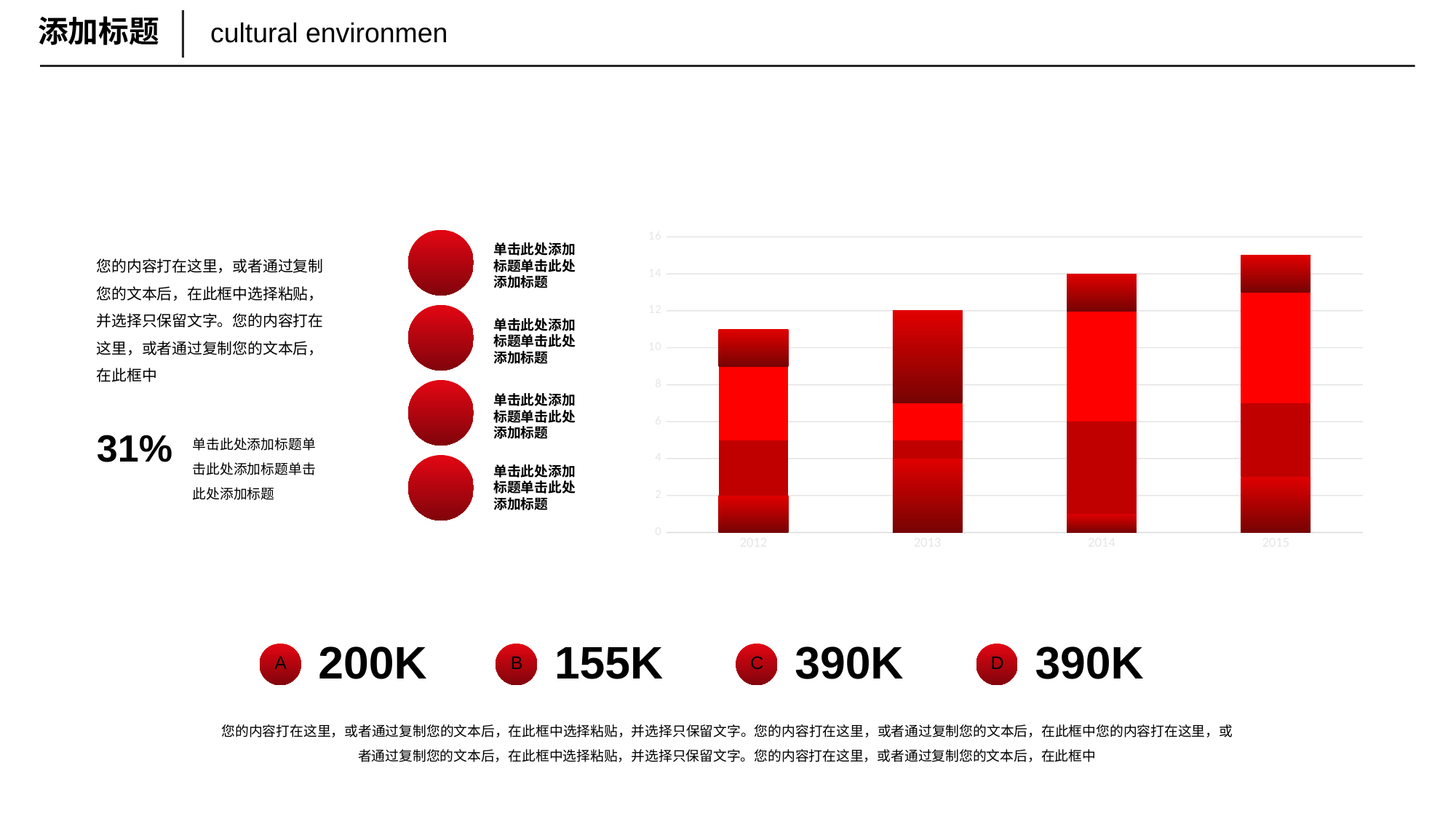

添加标题
cultural environmen

### Chart

| Category | Series 2 | Series 3 | Series 4 | Series 5 |
|---|---|---|---|---|
| 2012 | 2.0 | 3.0 | 4.0 | 2.0 |
| 2013 | 4.0 | 1.0 | 2.0 | 5.0 |
| 2014 | 1.0 | 5.0 | 6.0 | 2.0 |
| 2015 | 3.0 | 4.0 | 6.0 | 2.0 |
单击此处添加标题单击此处添加标题
您的内容打在这里，或者通过复制您的文本后，在此框中选择粘贴，并选择只保留文字。您的内容打在这里，或者通过复制您的文本后，在此框中

单击此处添加标题单击此处添加标题

单击此处添加标题单击此处添加标题
31%
单击此处添加标题单击此处添加标题单击此处添加标题

单击此处添加标题单击此处添加标题
200K
155K
390K
390K

A
B
C
D
您的内容打在这里，或者通过复制您的文本后，在此框中选择粘贴，并选择只保留文字。您的内容打在这里，或者通过复制您的文本后，在此框中您的内容打在这里，或者通过复制您的文本后，在此框中选择粘贴，并选择只保留文字。您的内容打在这里，或者通过复制您的文本后，在此框中